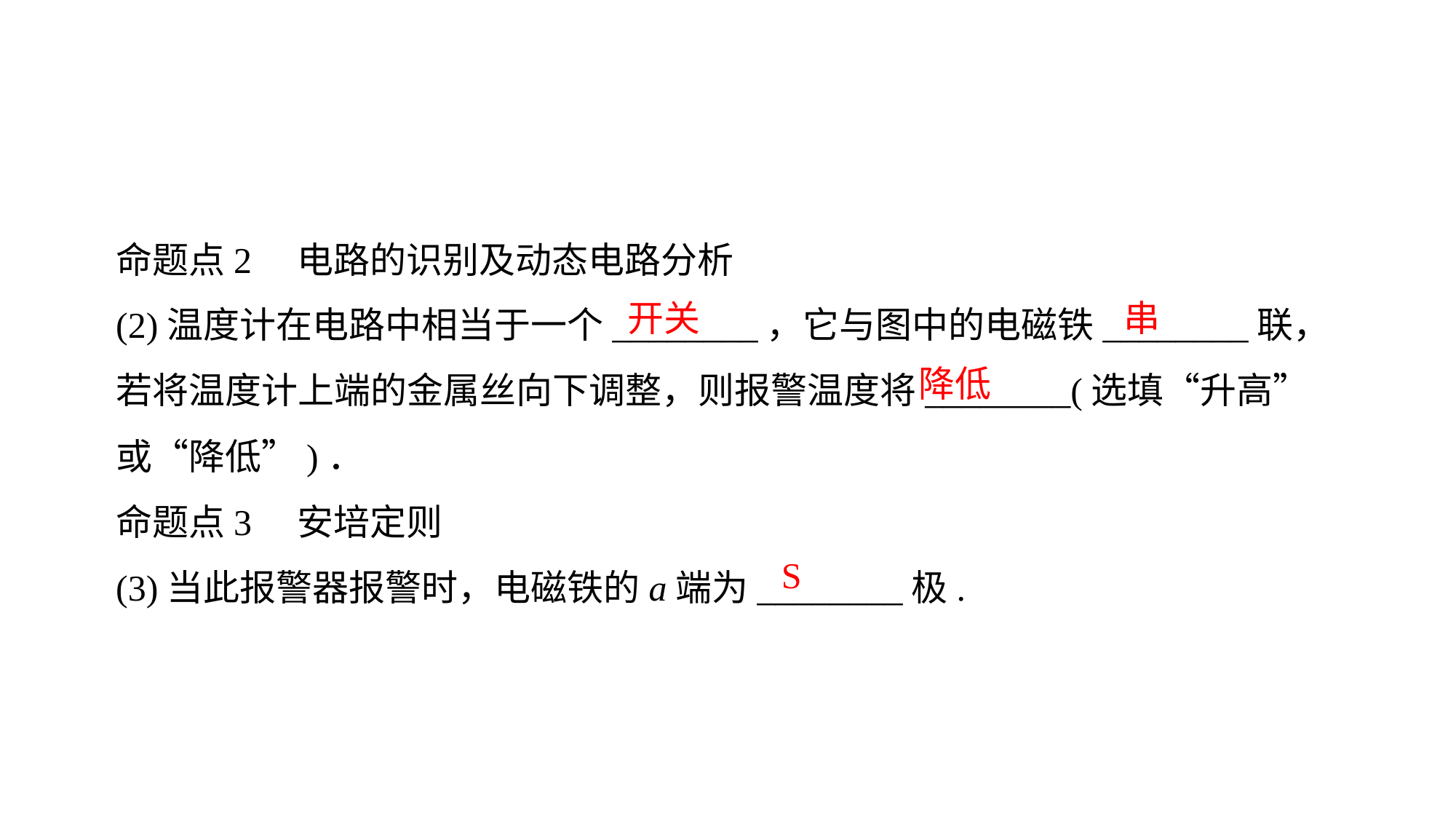

命题点2　电路的识别及动态电路分析
(2)温度计在电路中相当于一个________，它与图中的电磁铁________联，若将温度计上端的金属丝向下调整，则报警温度将________(选填“升高”或“降低”)．
命题点3　安培定则
(3)当此报警器报警时，电磁铁的a端为________极.
开关
串
降低
S